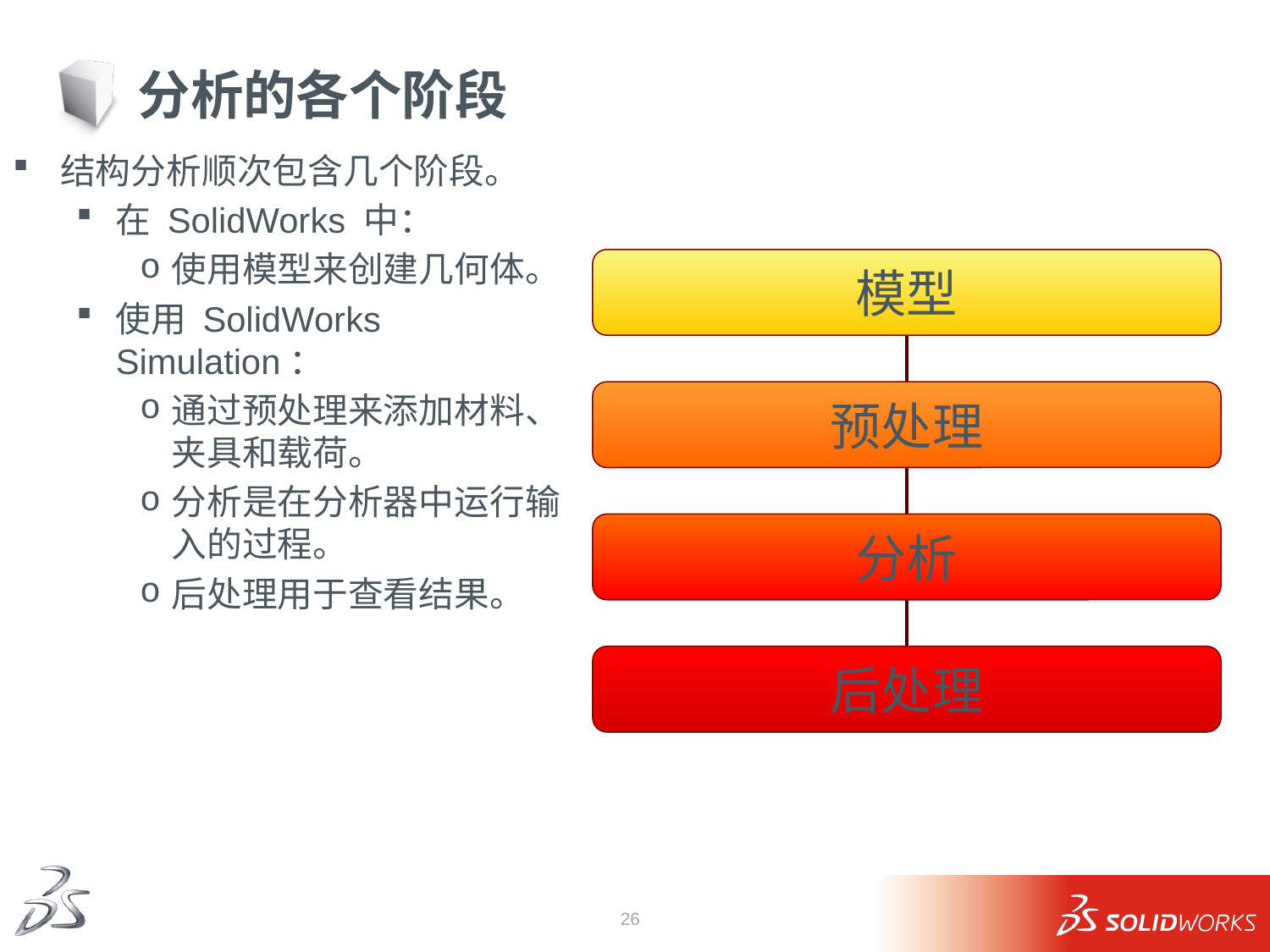

# 分析的各个阶段
结构分析顺次包含几个阶段。
在 SolidWorks 中：
使用模型来创建几何体。
使用 SolidWorks Simulation：
通过预处理来添加材料、夹具和载荷。
分析是在分析器中运行输入的过程。
后处理用于查看结果。
模型
预处理
分析
后处理